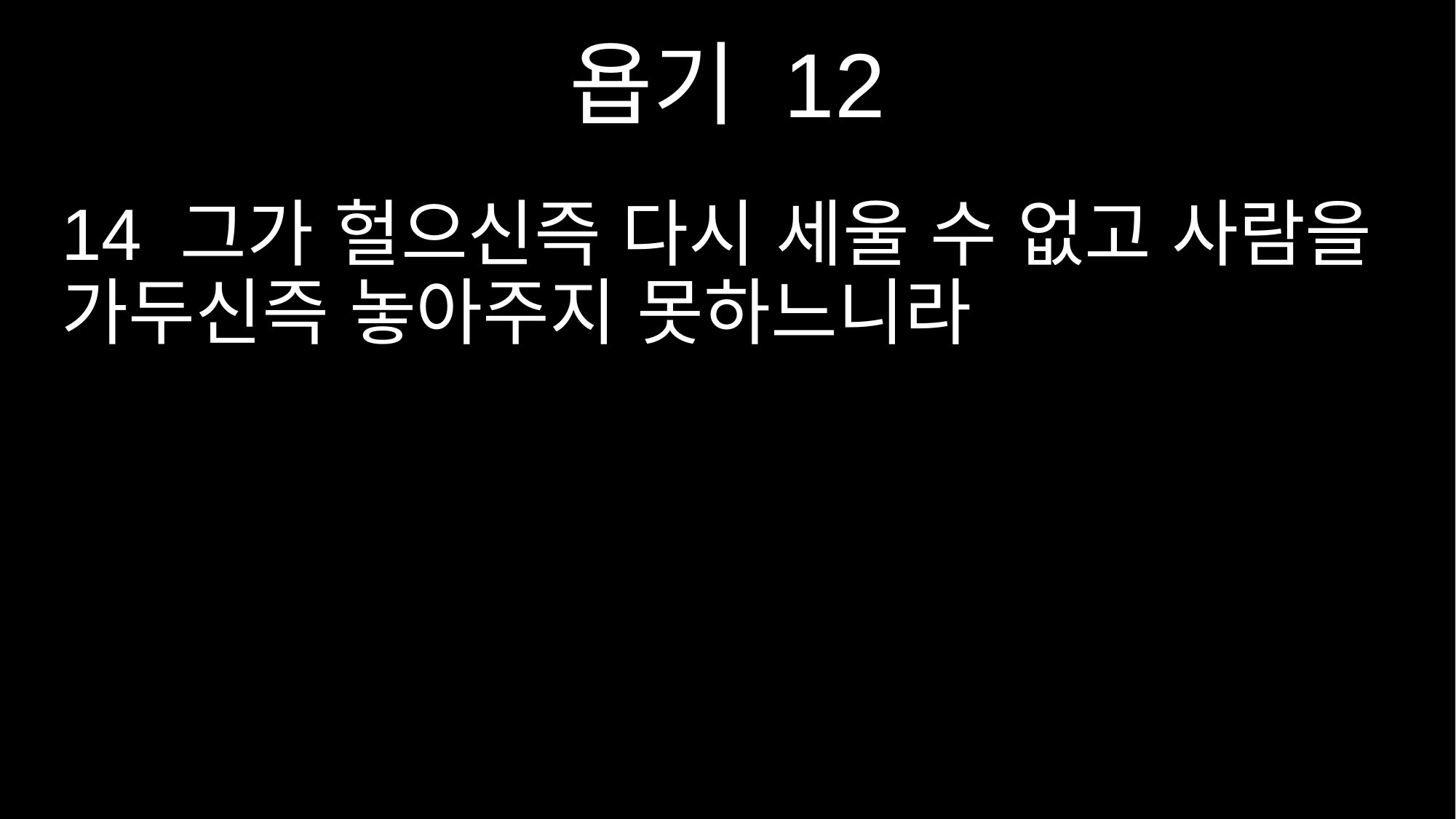

욥기 12
14 그가 헐으신즉 다시 세울 수 없고 사람을 가두신즉 놓아주지 못하느니라